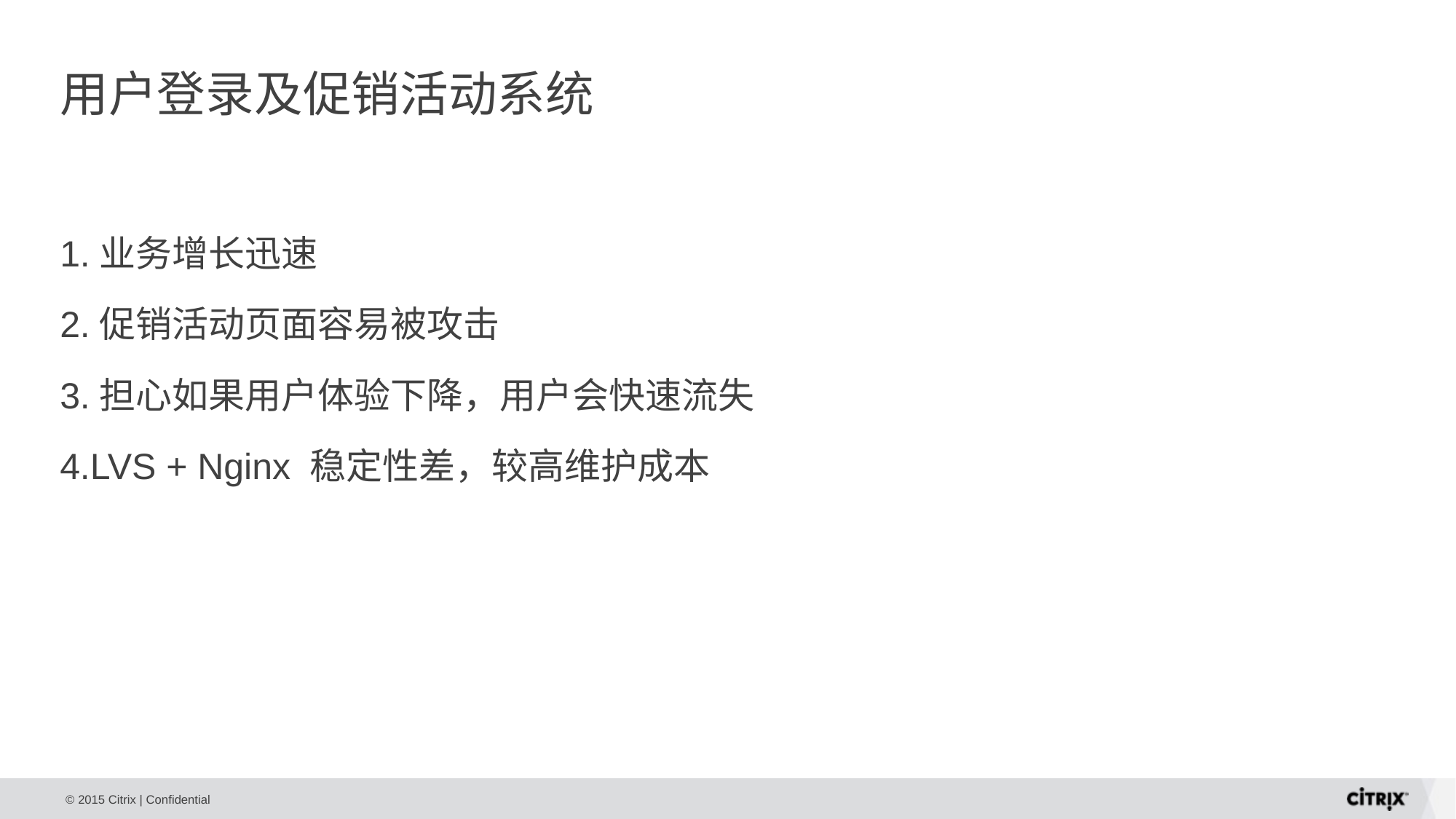

# 用户登录及促销活动系统

1.业务增长迅速
2.促销活动页面容易被攻击
3.担心如果用户体验下降，用户会快速流失
4.LVS + Nginx 稳定性差，较高维护成本